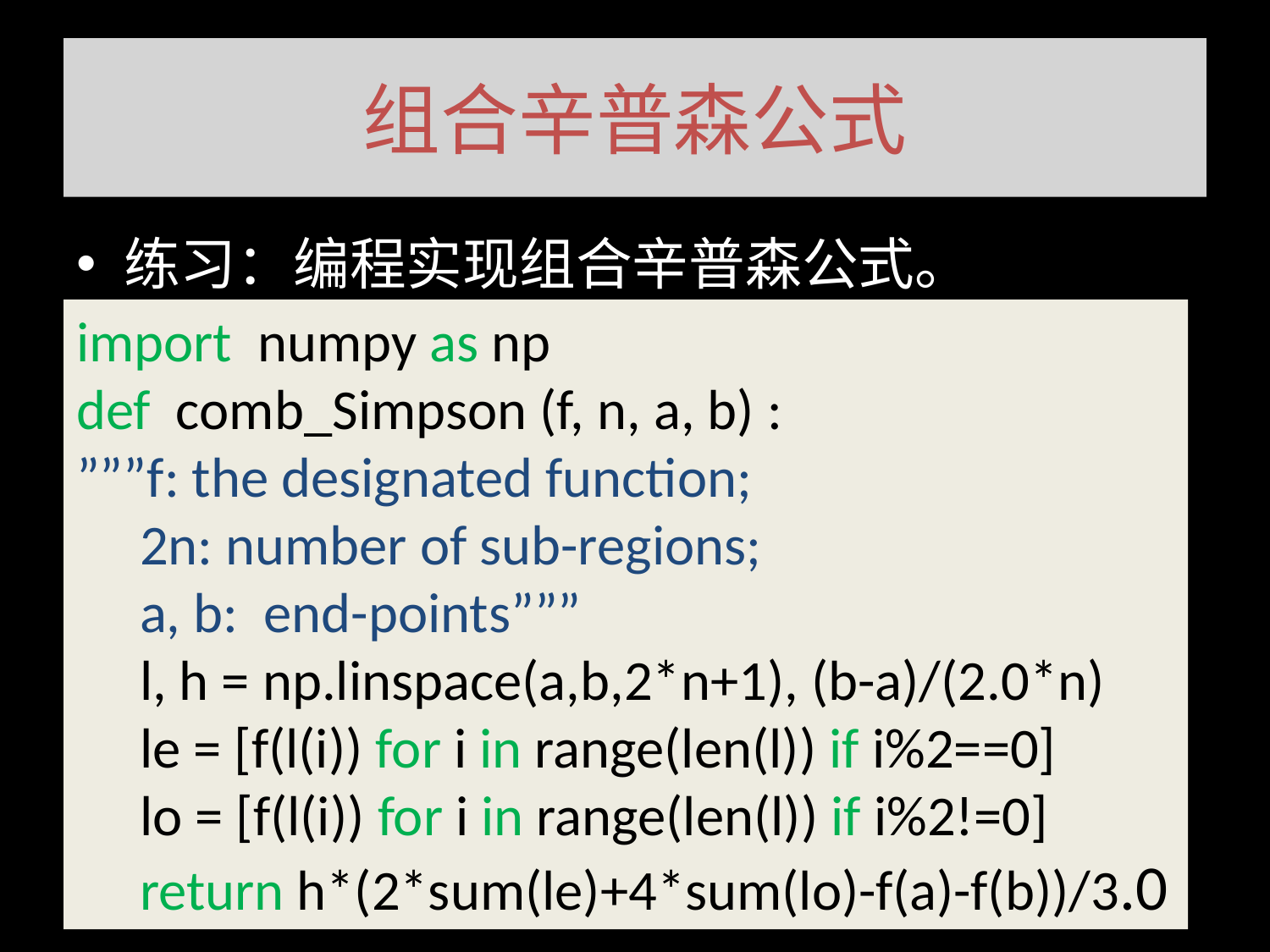

# 组合辛普森公式
练习：编程实现组合辛普森公式。
import  numpy as np
def  comb_Simpson (f, n, a, b) :
”””f: the designated function;
     2n: number of sub-regions;
     a, b:  end-points”””
     l, h = np.linspace(a,b,2*n+1), (b-a)/(2.0*n)
     le = [f(l(i)) for i in range(len(l)) if i%2==0]
     lo = [f(l(i)) for i in range(len(l)) if i%2!=0]
     return h*(2*sum(le)+4*sum(lo)-f(a)-f(b))/3.0